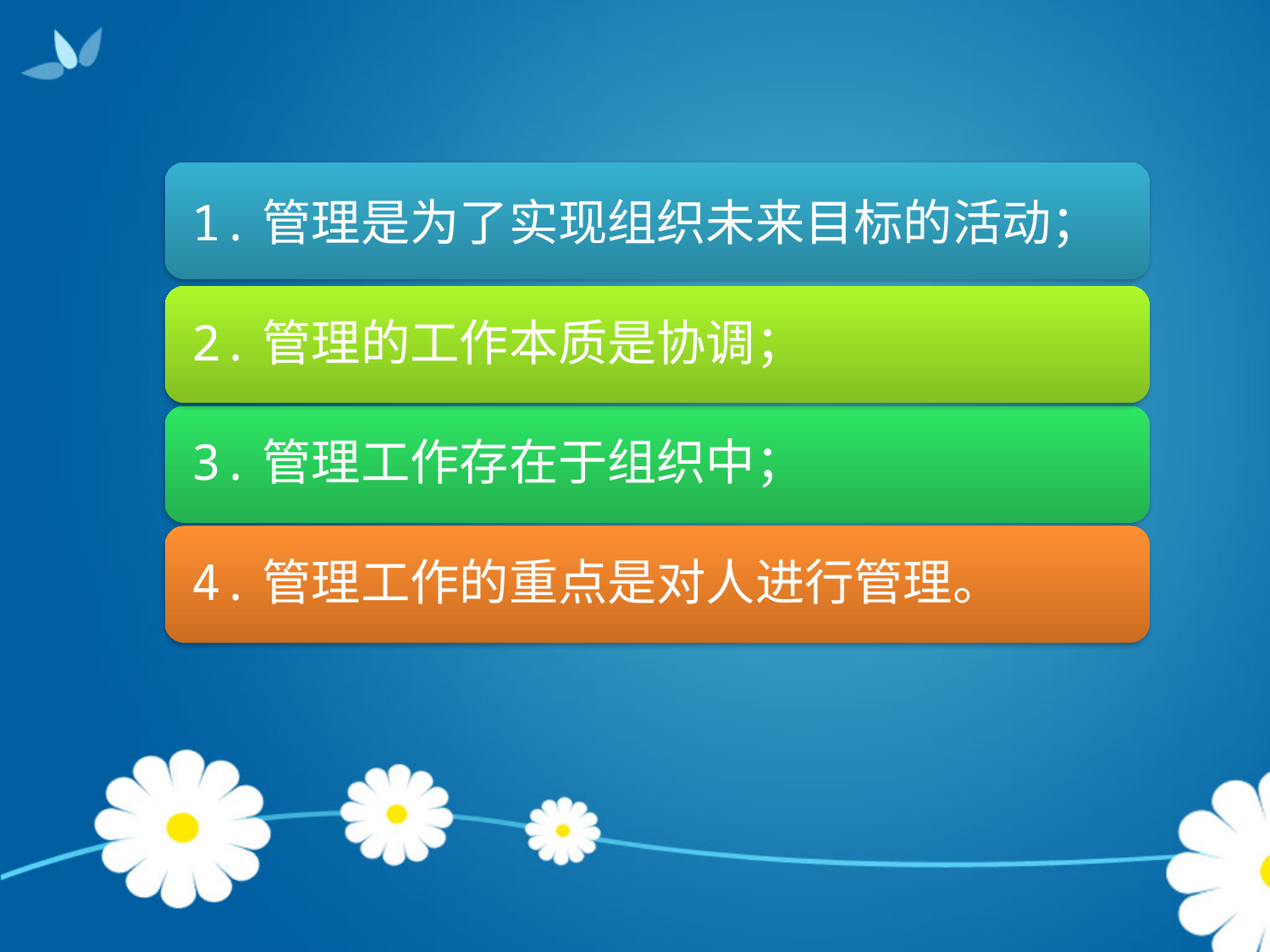

1.管理是为了实现组织未来目标的活动；

3.管理工作存在于组织中；
2.管理的工作本质是协调；
4.管理工作的重点是对人进行管理。